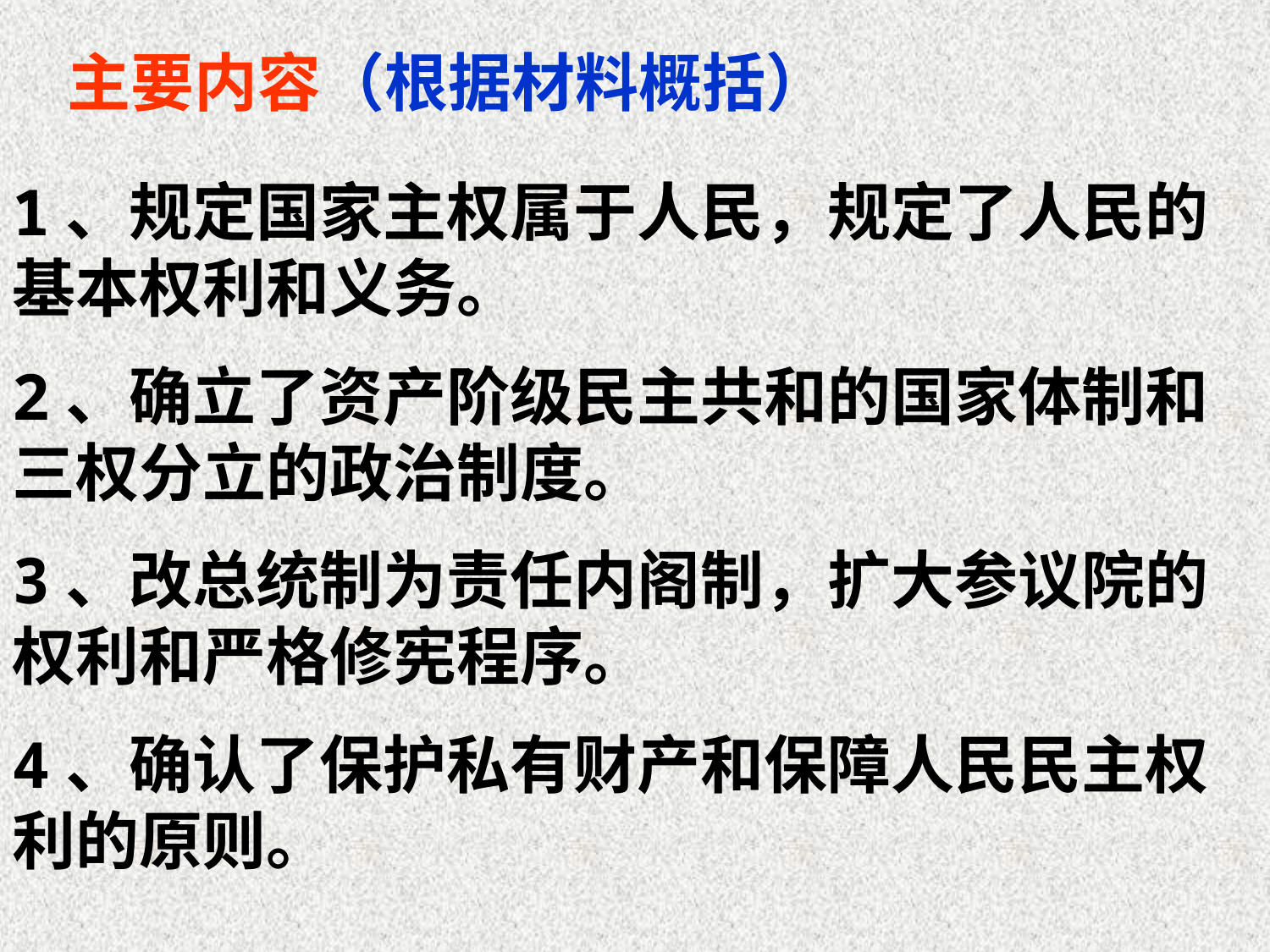

主要内容（根据材料概括）
1、规定国家主权属于人民，规定了人民的基本权利和义务。
2、确立了资产阶级民主共和的国家体制和三权分立的政治制度。
3、改总统制为责任内阁制，扩大参议院的权利和严格修宪程序。
4、确认了保护私有财产和保障人民民主权利的原则。